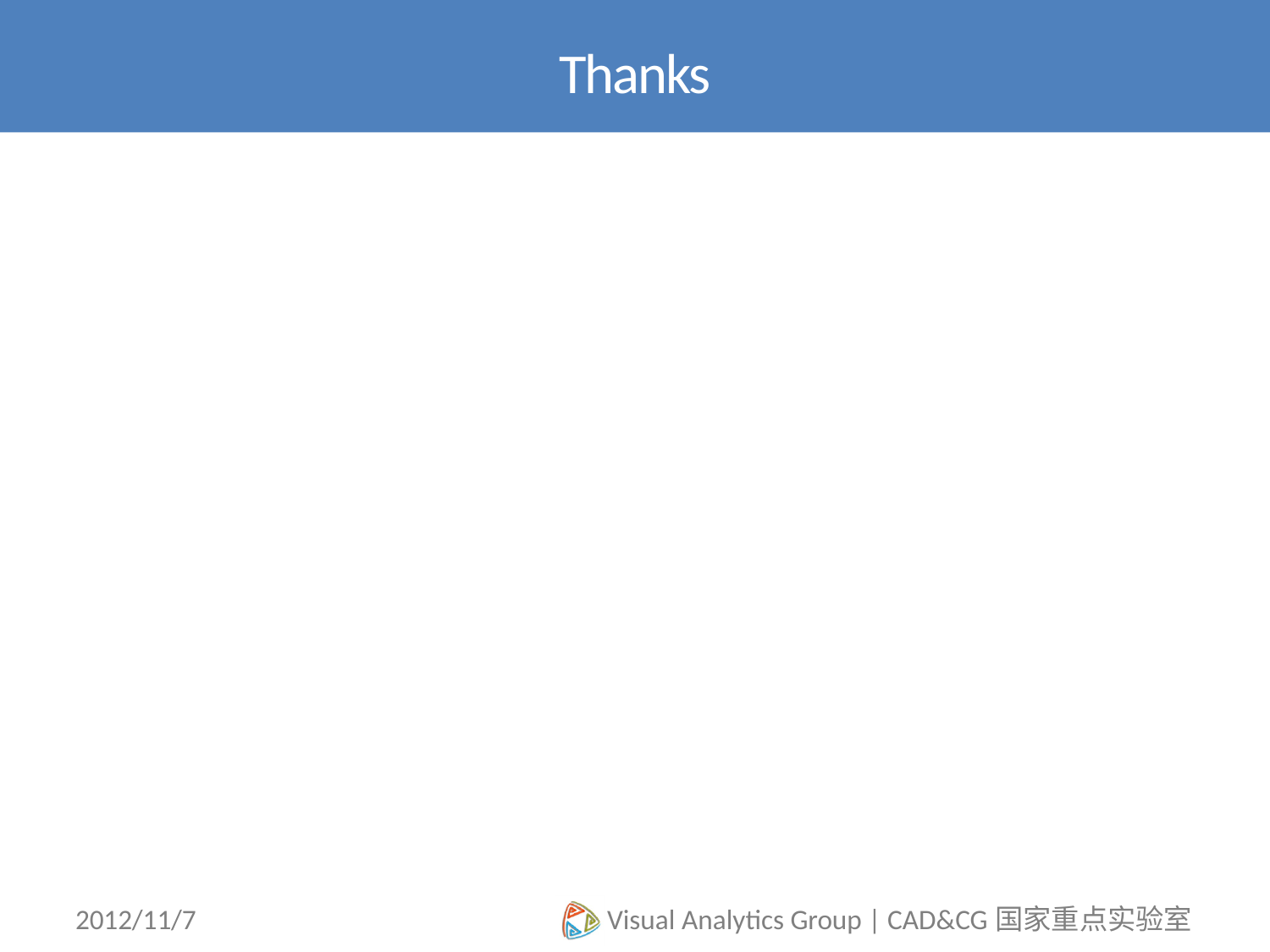

# Thanks
2012/11/7
Visual Analytics Group | CAD&CG国家重点实验室